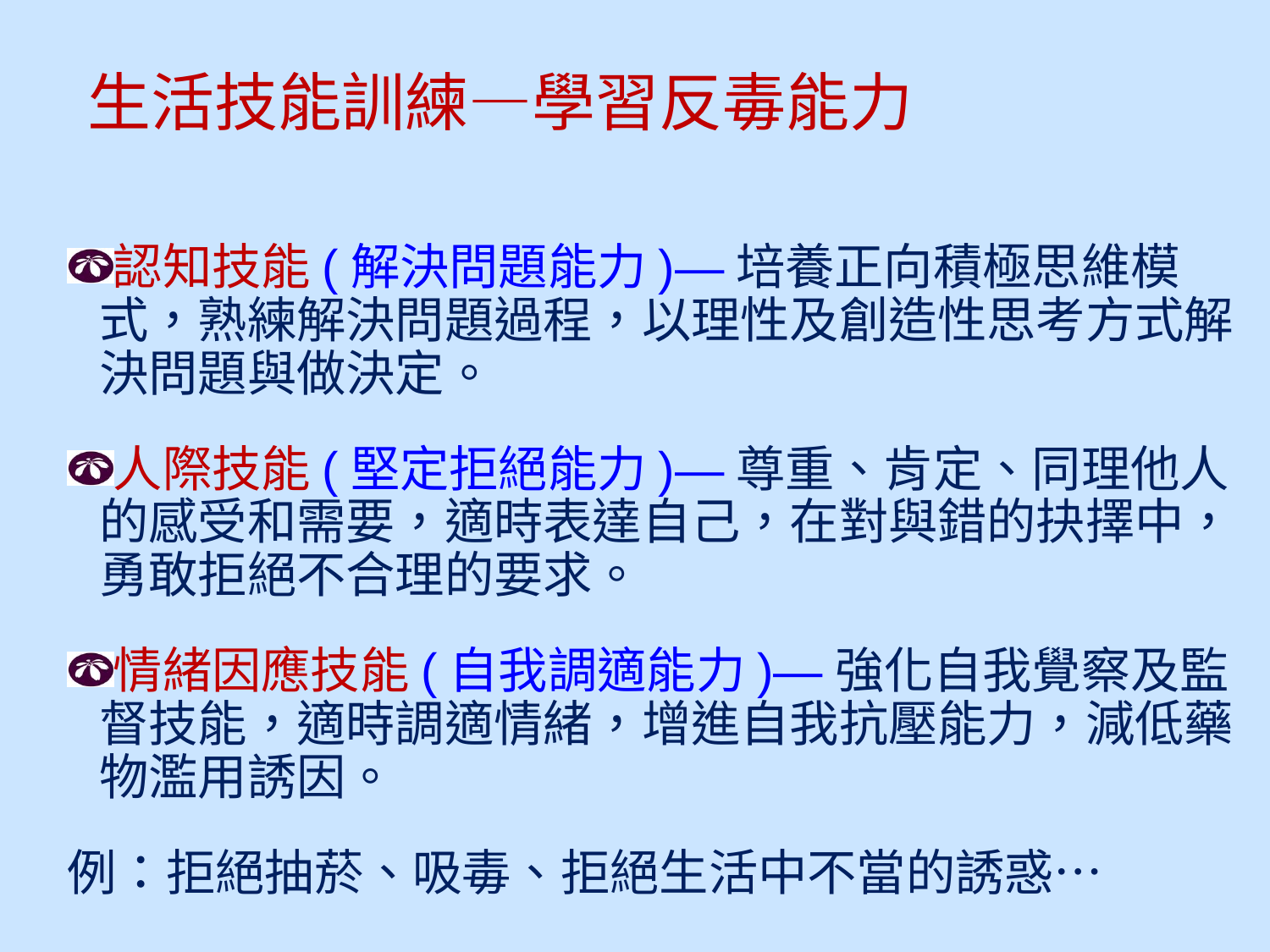

# 生活技能訓練—學習反毒能力
認知技能(解決問題能力)—培養正向積極思維模式，熟練解決問題過程，以理性及創造性思考方式解決問題與做決定。
人際技能(堅定拒絕能力)—尊重、肯定、同理他人的感受和需要，適時表達自己，在對與錯的抉擇中，勇敢拒絕不合理的要求。
情緒因應技能(自我調適能力)—強化自我覺察及監督技能，適時調適情緒，增進自我抗壓能力，減低藥物濫用誘因。
例：拒絕抽菸、吸毒、拒絕生活中不當的誘惑…